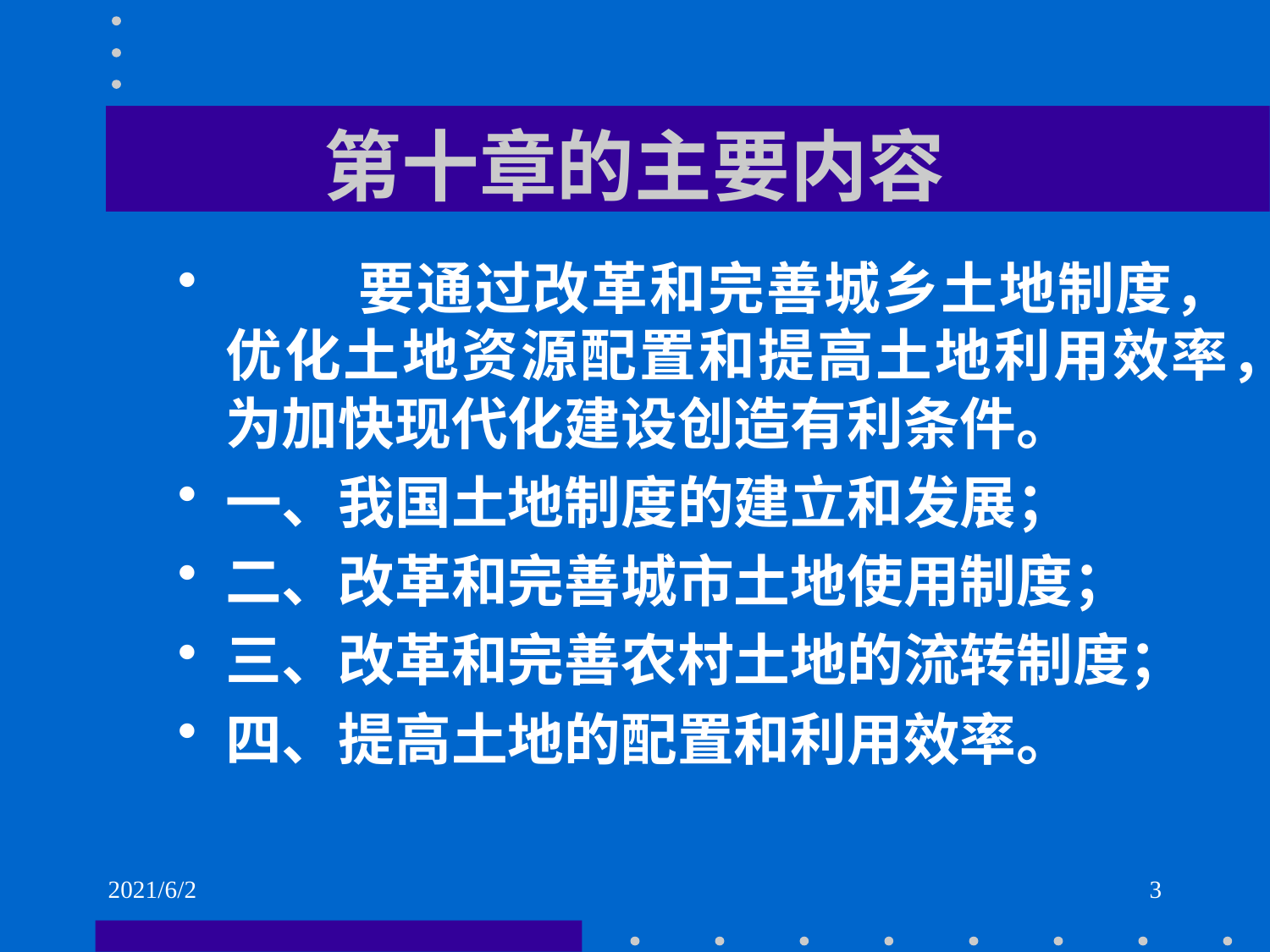

# 第十章的主要内容
        要通过改革和完善城乡土地制度，优化土地资源配置和提高土地利用效率，为加快现代化建设创造有利条件。
一、我国土地制度的建立和发展；
二、改革和完善城市土地使用制度；
三、改革和完善农村土地的流转制度；
四、提高土地的配置和利用效率。

2021/6/2
3